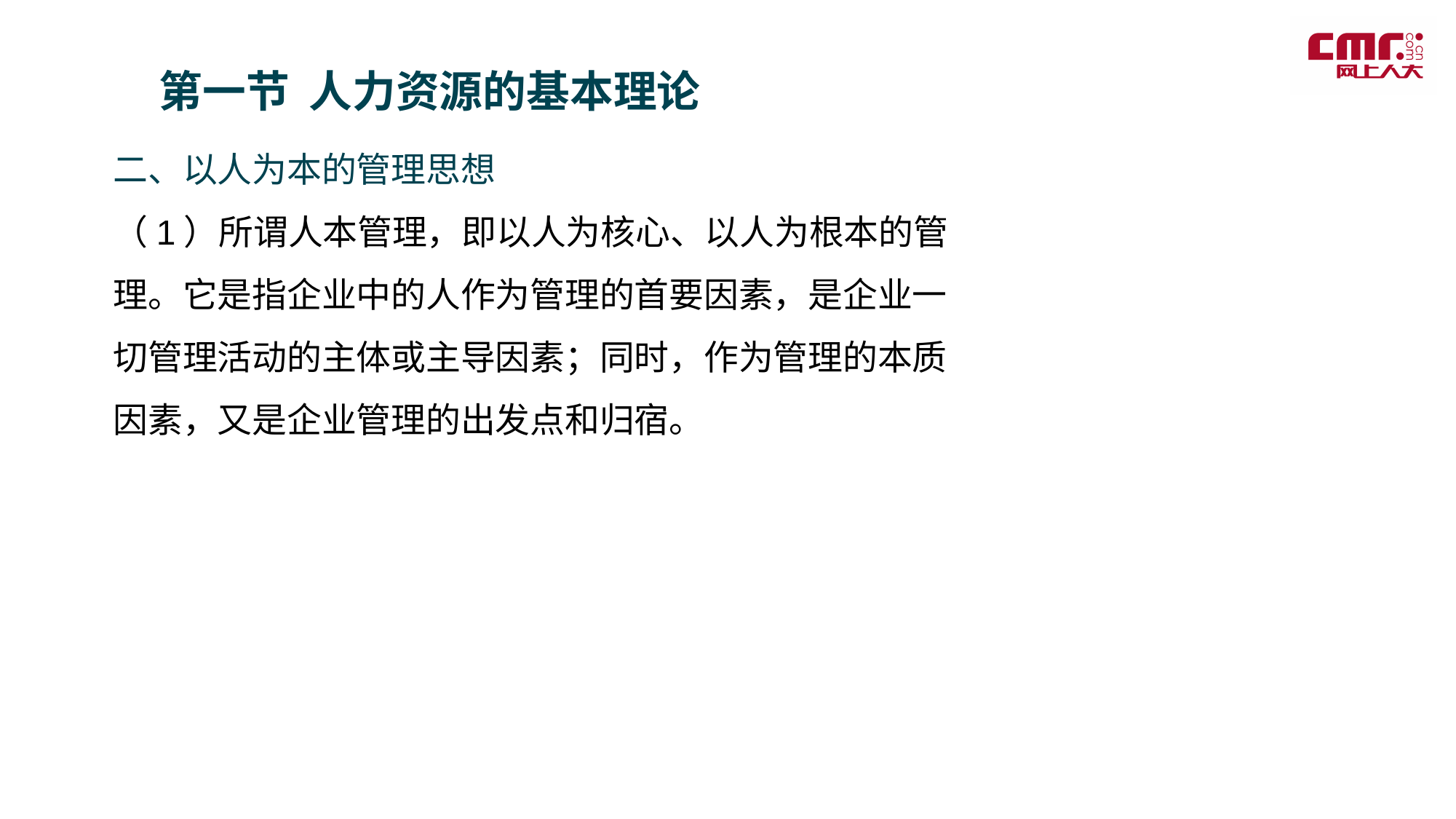

第一节  人力资源的基本理论
二、以人为本的管理思想
（1）所谓人本管理，即以人为核心、以人为根本的管理。它是指企业中的人作为管理的首要因素，是企业一切管理活动的主体或主导因素；同时，作为管理的本质因素，又是企业管理的出发点和归宿。